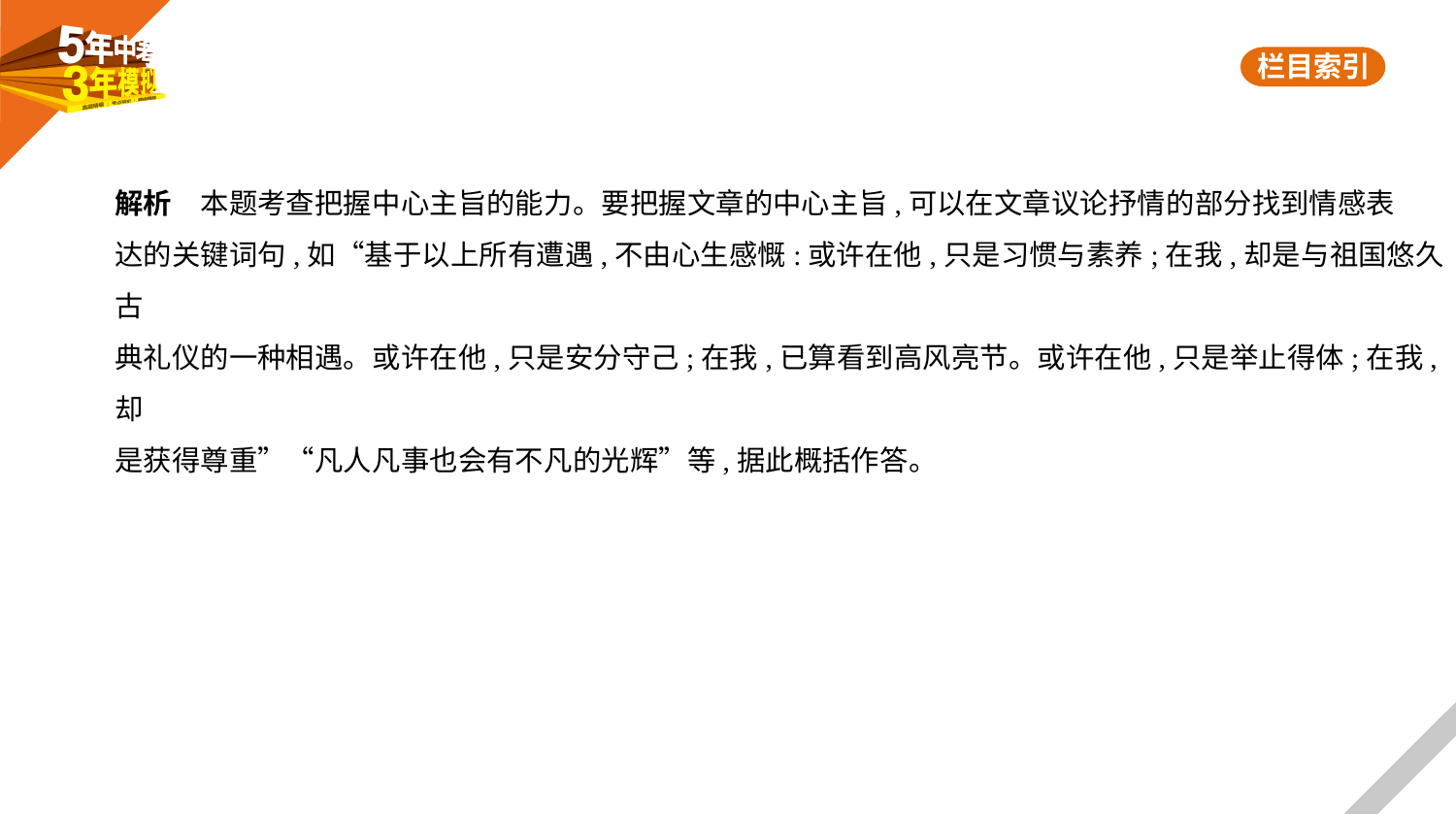

解析　本题考查把握中心主旨的能力。要把握文章的中心主旨,可以在文章议论抒情的部分找到情感表
达的关键词句,如“基于以上所有遭遇,不由心生感慨:或许在他,只是习惯与素养;在我,却是与祖国悠久古
典礼仪的一种相遇。或许在他,只是安分守己;在我,已算看到高风亮节。或许在他,只是举止得体;在我,却
是获得尊重”“凡人凡事也会有不凡的光辉”等,据此概括作答。